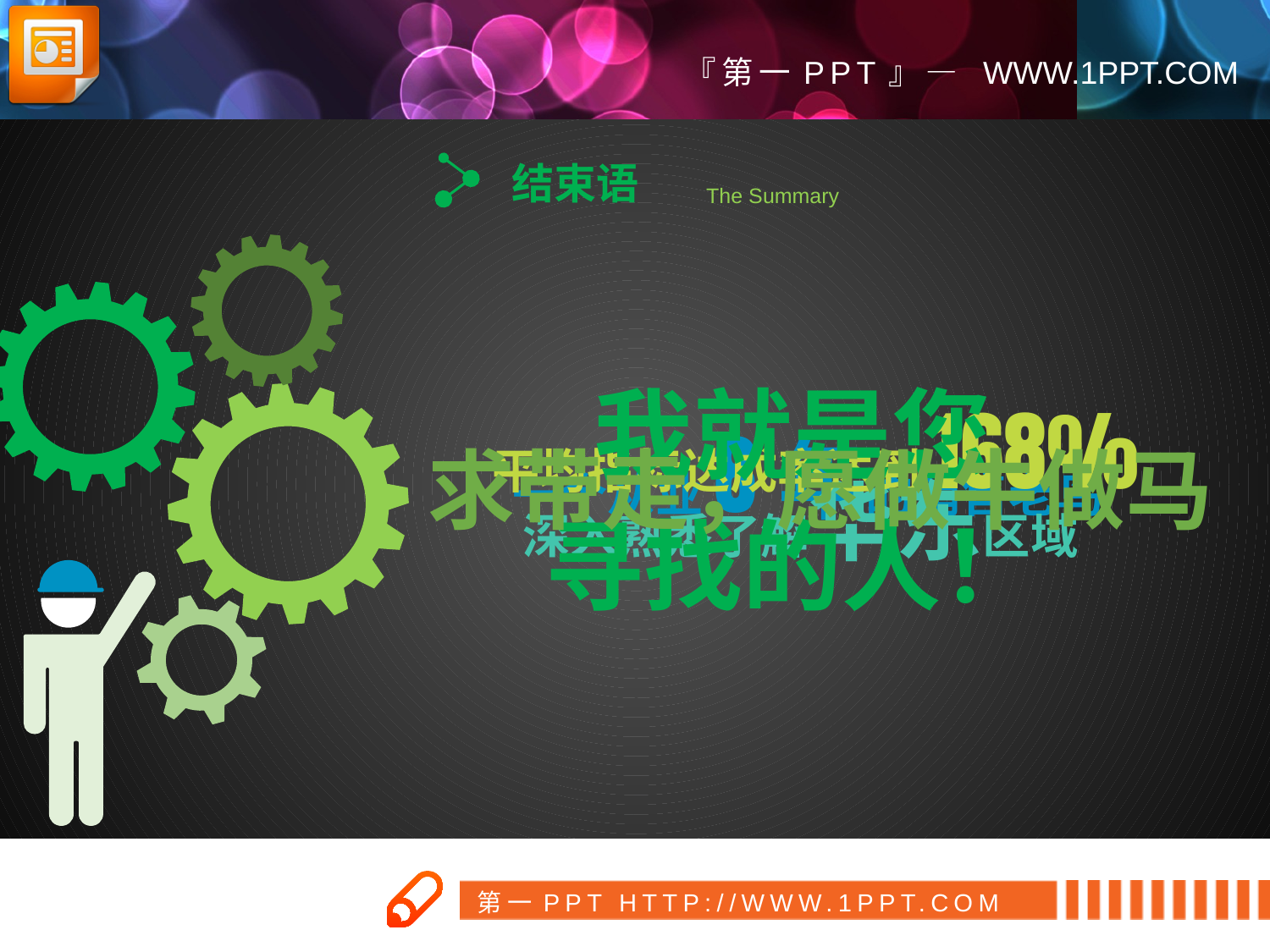

结束语
The Summary

我就是您
寻找的人！

平均指标达成率达到168%
一个从业8年的销售老鸟
求带走，愿做牛做马
深入熟悉了解华东区域